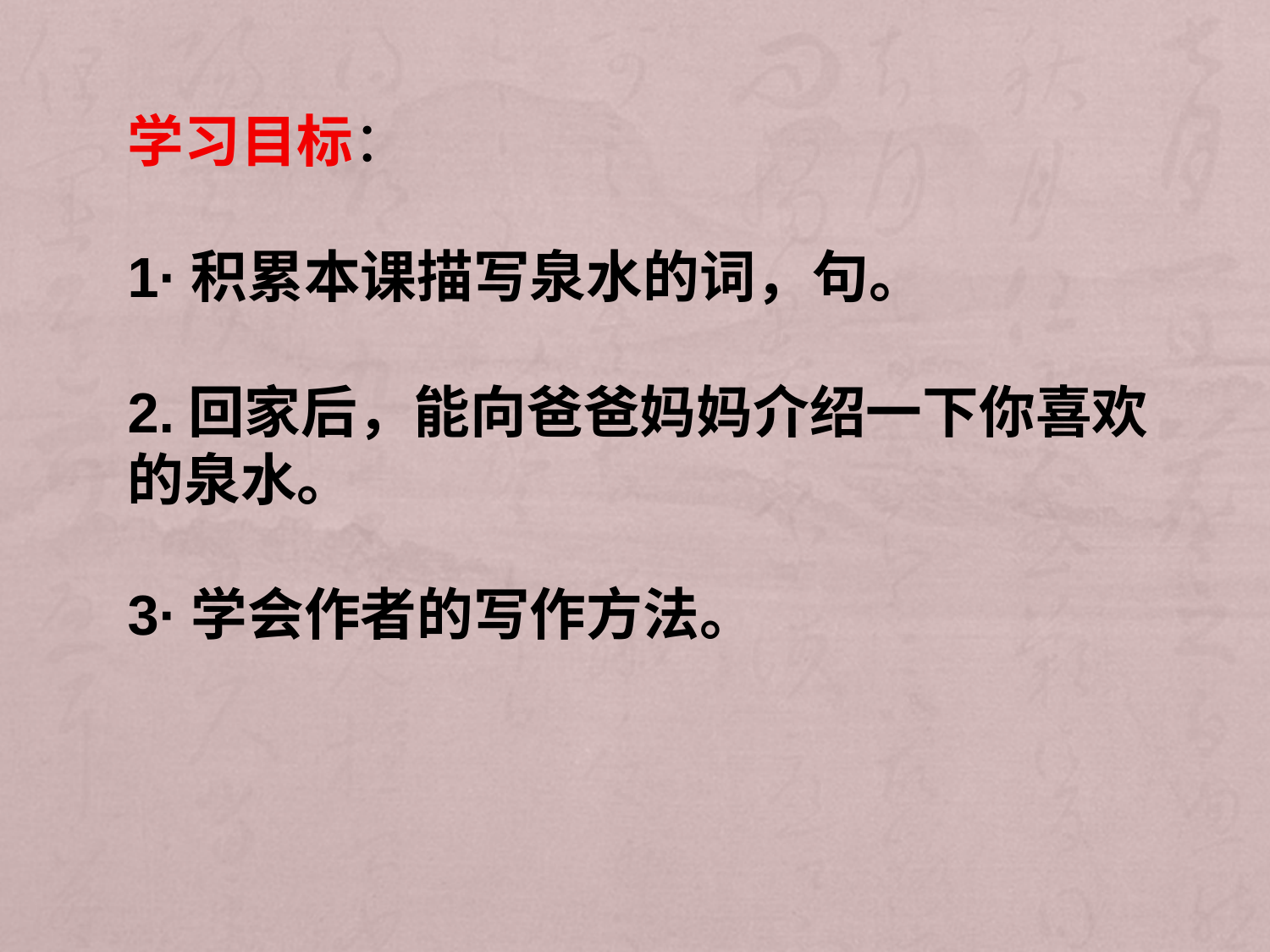

学习目标：

1·积累本课描写泉水的词，句。

2.回家后，能向爸爸妈妈介绍一下你喜欢
的泉水。

3·学会作者的写作方法。